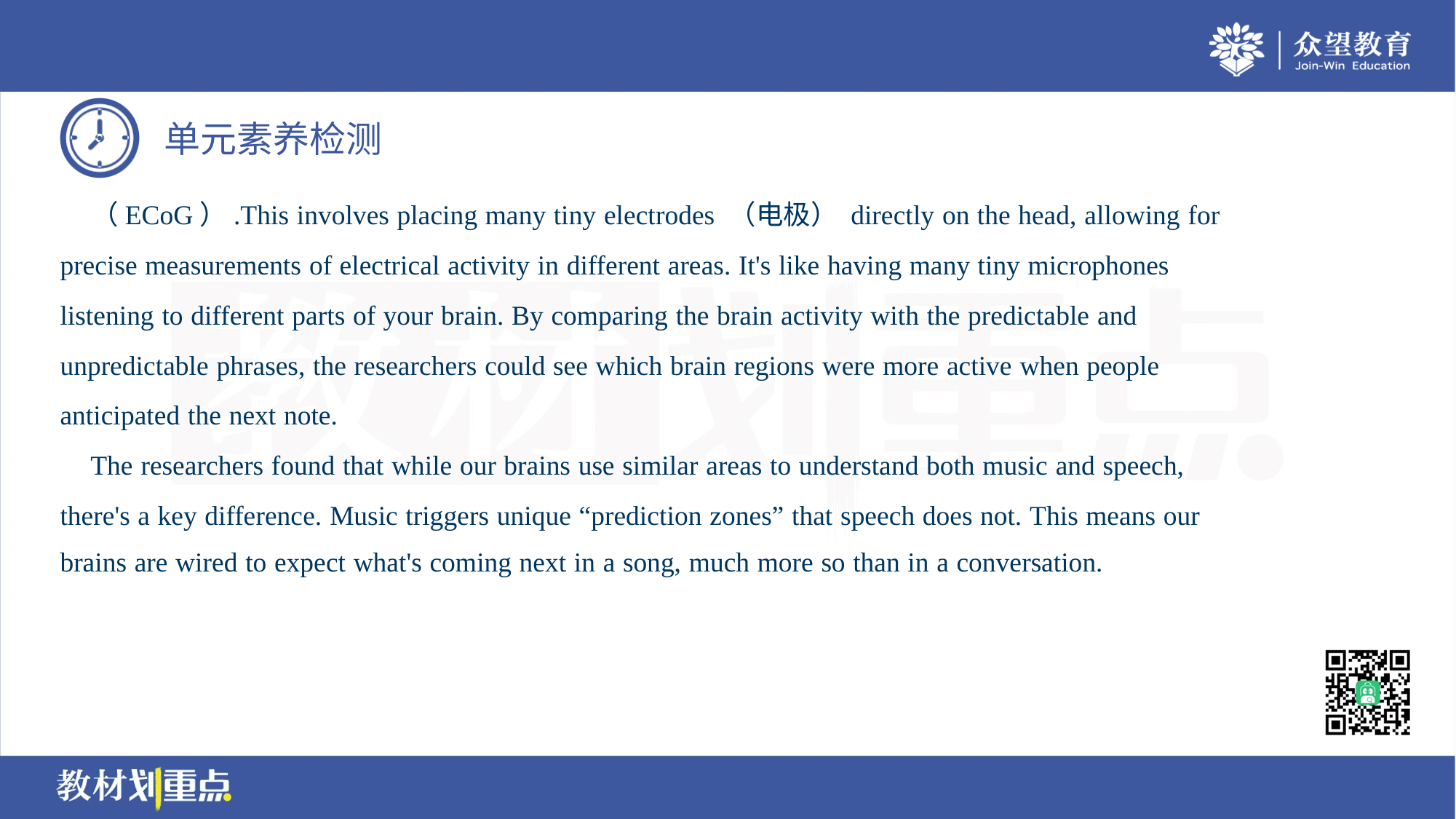

（ECoG）.This involves placing many tiny electrodes （电极） directly on the head, allowing for
precise measurements of electrical activity in different areas. It's like having many tiny microphones
listening to different parts of your brain. By comparing the brain activity with the predictable and
unpredictable phrases, the researchers could see which brain regions were more active when people
anticipated the next note.
    The researchers found that while our brains use similar areas to understand both music and speech,
there's a key difference. Music triggers unique “prediction zones” that speech does not. This means our
brains are wired to expect what's coming next in a song, much more so than in a conversation.